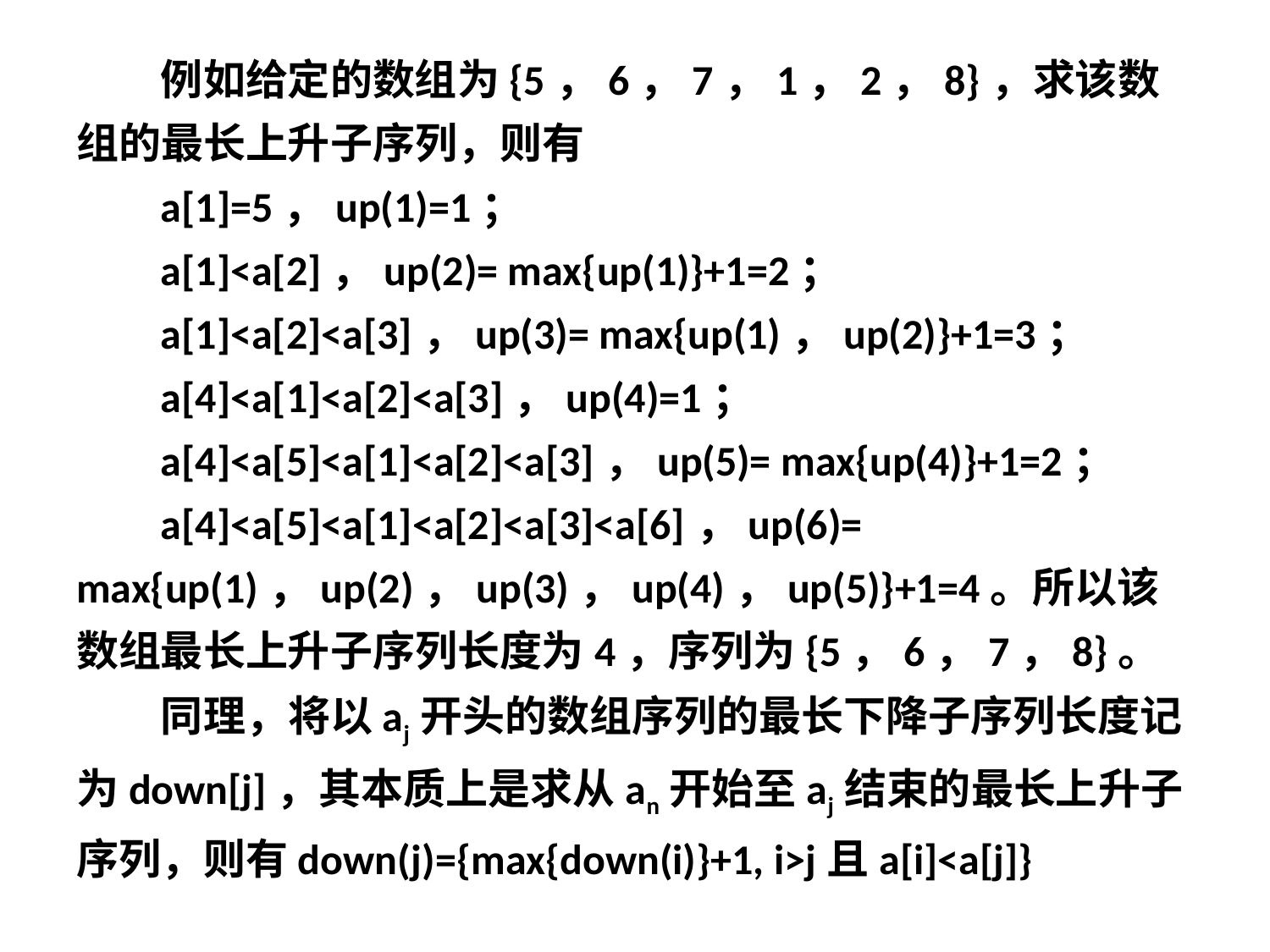

例如给定的数组为{5，6，7，1，2，8}，求该数组的最长上升子序列，则有
a[1]=5，up(1)=1；
a[1]<a[2]，up(2)= max{up(1)}+1=2；
a[1]<a[2]<a[3]，up(3)= max{up(1)，up(2)}+1=3；
a[4]<a[1]<a[2]<a[3]，up(4)=1；
a[4]<a[5]<a[1]<a[2]<a[3]，up(5)= max{up(4)}+1=2；
a[4]<a[5]<a[1]<a[2]<a[3]<a[6]，up(6)= max{up(1)，up(2)，up(3)，up(4)，up(5)}+1=4。所以该数组最长上升子序列长度为4，序列为{5，6，7，8}。
同理，将以aj开头的数组序列的最长下降子序列长度记为down[j]，其本质上是求从an开始至aj结束的最长上升子序列，则有down(j)={max{down(i)}+1, i>j且a[i]<a[j]}